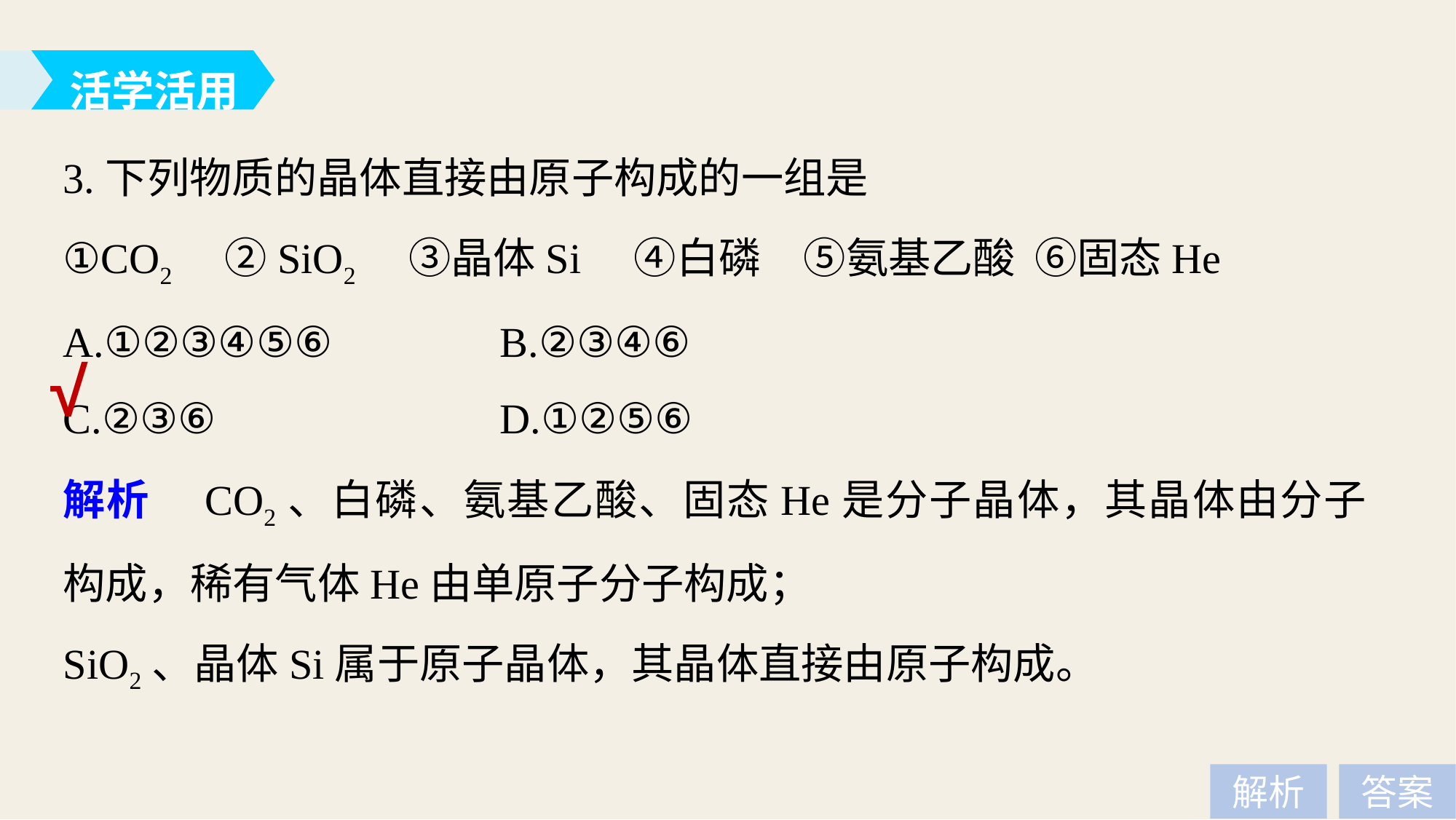

活学活用

3.下列物质的晶体直接由原子构成的一组是
①CO2　②SiO2　③晶体Si　④白磷　⑤氨基乙酸  ⑥固态He
A.①②③④⑤⑥  		B.②③④⑥
C.②③⑥  			D.①②⑤⑥
√
解析　CO2、白磷、氨基乙酸、固态He是分子晶体，其晶体由分子构成，稀有气体He由单原子分子构成；
SiO2、晶体Si属于原子晶体，其晶体直接由原子构成。
解析
答案